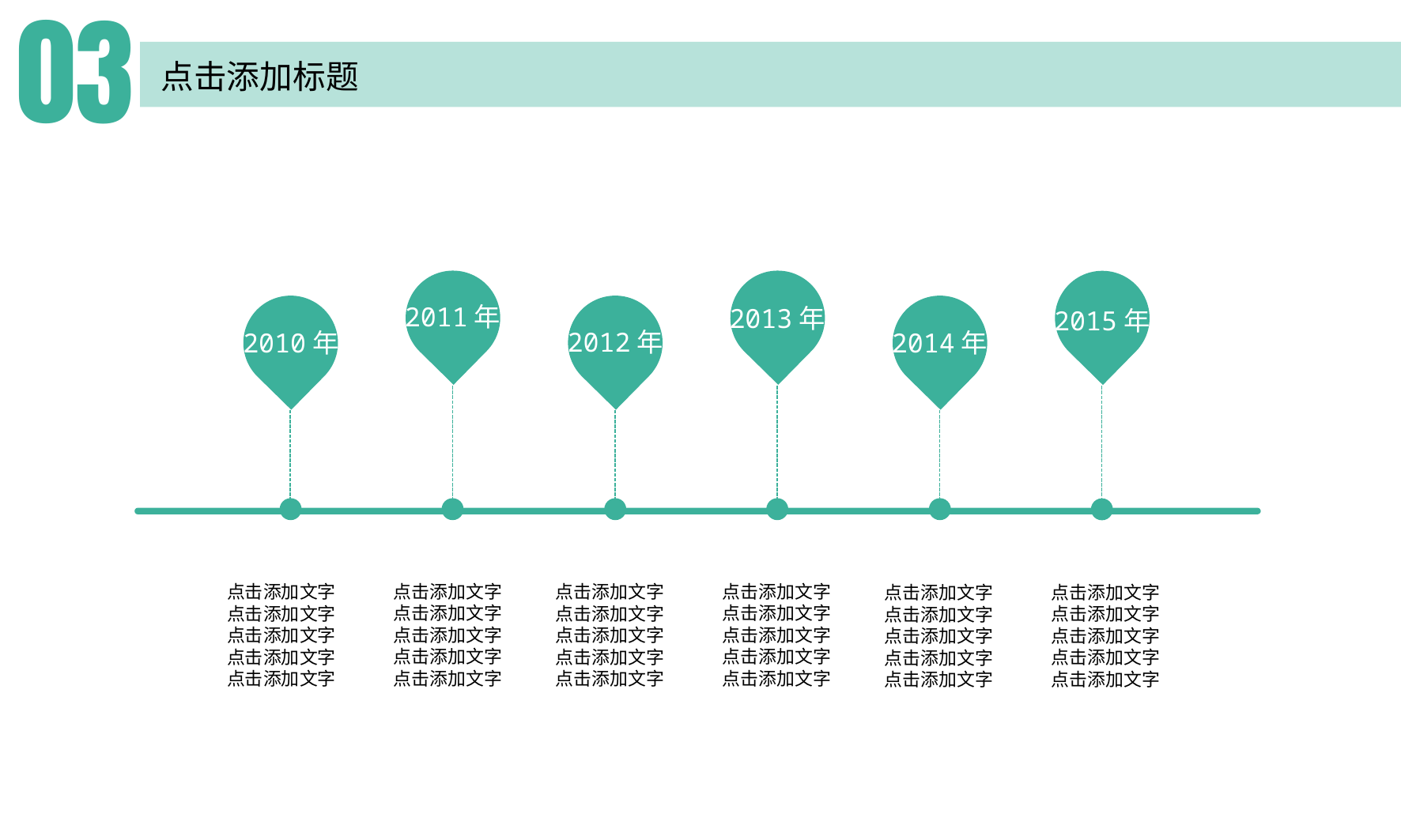

03

点击添加标题

2011年

2013年
2015年
2012年
2010年
2014年

点击添加文字
点击添加文字
点击添加文字
点击添加文字
点击添加文字
点击添加文字
点击添加文字
点击添加文字
点击添加文字
点击添加文字
点击添加文字
点击添加文字
点击添加文字
点击添加文字
点击添加文字
点击添加文字
点击添加文字
点击添加文字
点击添加文字
点击添加文字
点击添加文字
点击添加文字
点击添加文字
点击添加文字
点击添加文字
点击添加文字
点击添加文字
点击添加文字
点击添加文字
点击添加文字